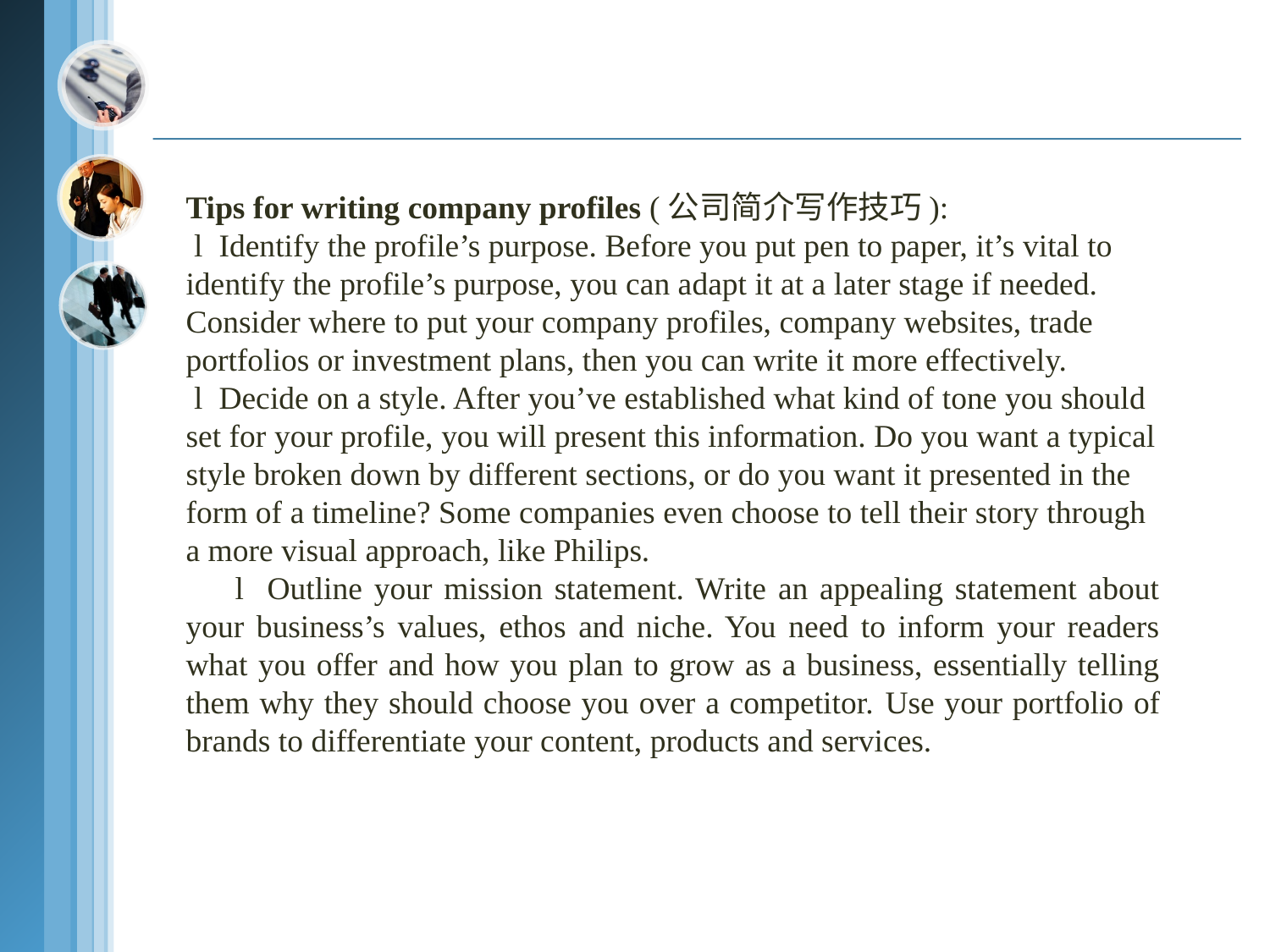

Tips for writing company profiles (公司简介写作技巧): l  Identify the profile’s purpose. Before you put pen to paper, it’s vital to identify the profile’s purpose, you can adapt it at a later stage if needed. Consider where to put your company profiles, company websites, trade portfolios or investment plans, then you can write it more effectively. l  Decide on a style. After you’ve established what kind of tone you should set for your profile, you will present this information. Do you want a typical style broken down by different sections, or do you want it presented in the form of a timeline? Some companies even choose to tell their story through a more visual approach, like Philips. l  Outline your mission statement. Write an appealing statement about your business’s values, ethos and niche. You need to inform your readers what you offer and how you plan to grow as a business, essentially telling them why they should choose you over a competitor. Use your portfolio of brands to differentiate your content, products and services.